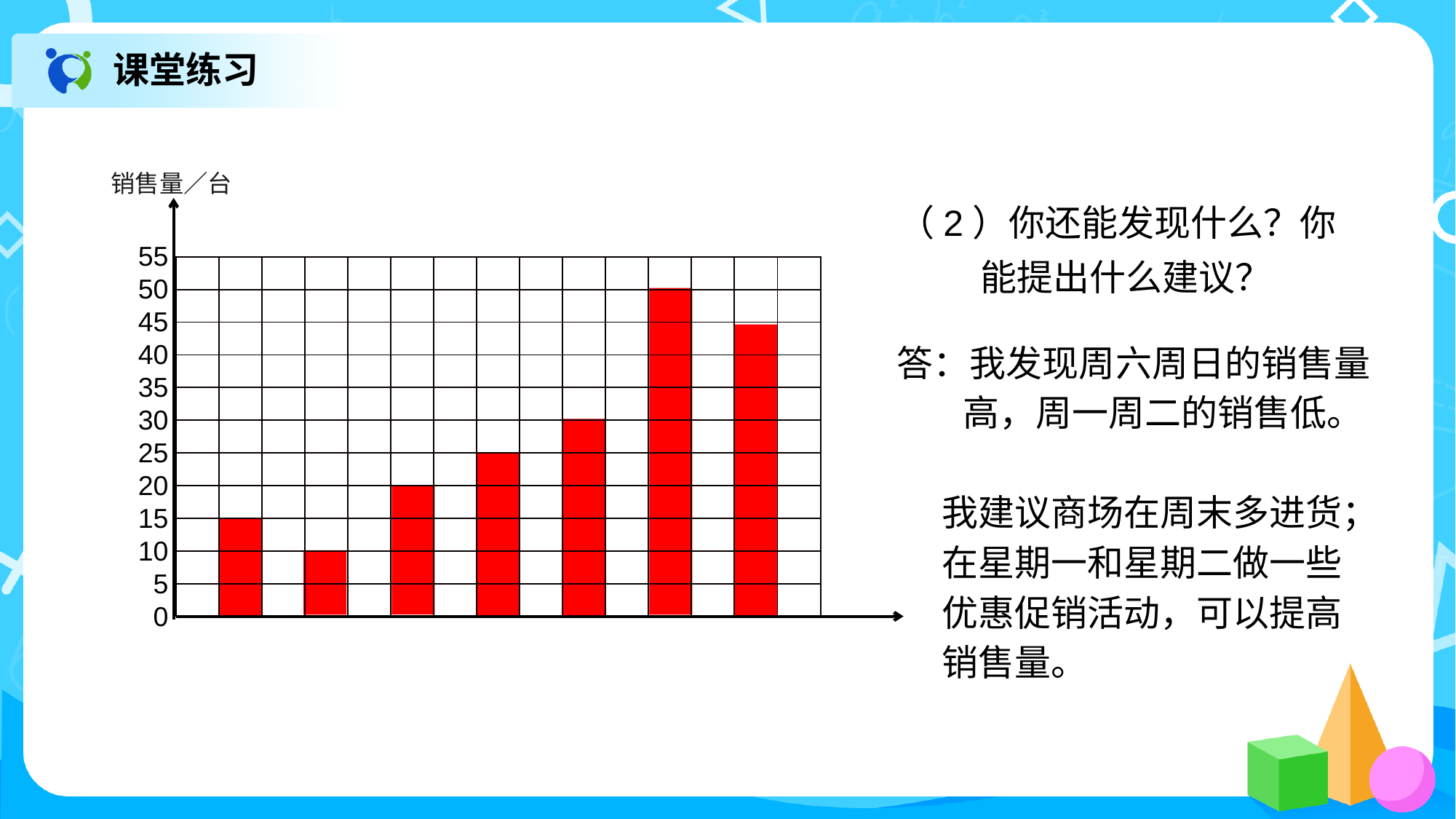

课堂练习
销售量∕台
（2）你还能发现什么？你
         能提出什么建议？
55
50
45
40
35
30
25
20
15
10
5
0
|  |  |  |  |  |  |  |  |  |  |  |  |  |  |  |
| --- | --- | --- | --- | --- | --- | --- | --- | --- | --- | --- | --- | --- | --- | --- |
|  |  |  |  |  |  |  |  |  |  |  |  |  |  |  |
|  |  |  |  |  |  |  |  |  |  |  |  |  |  |  |
|  |  |  |  |  |  |  |  |  |  |  |  |  |  |  |
|  |  |  |  |  |  |  |  |  |  |  |  |  |  |  |
|  |  |  |  |  |  |  |  |  |  |  |  |  |  |  |
|  |  |  |  |  |  |  |  |  |  |  |  |  |  |  |
|  |  |  |  |  |  |  |  |  |  |  |  |  |  |  |
|  |  |  |  |  |  |  |  |  |  |  |  |  |  |  |
|  |  |  |  |  |  |  |  |  |  |  |  |  |  |  |
|  |  |  |  |  |  |  |  |  |  |  |  |  |  |  |

答：我发现周六周日的销售量
       高，周一周二的销售低。

我建议商场在周末多进货；
在星期一和星期二做一些
优惠促销活动，可以提高
销售量。